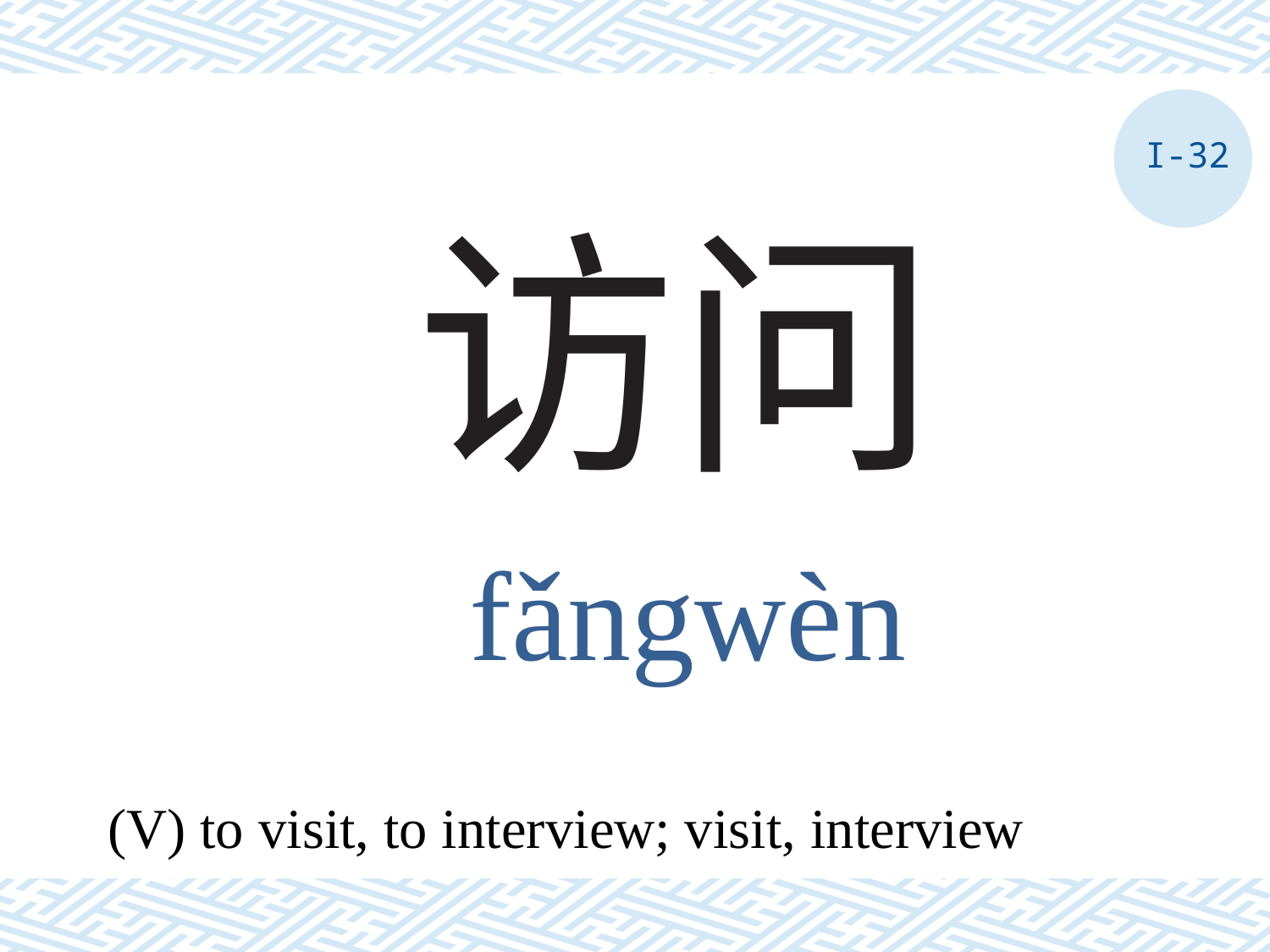

I-32

# 访问
fǎngwèn
(V) to visit, to interview; visit, interview